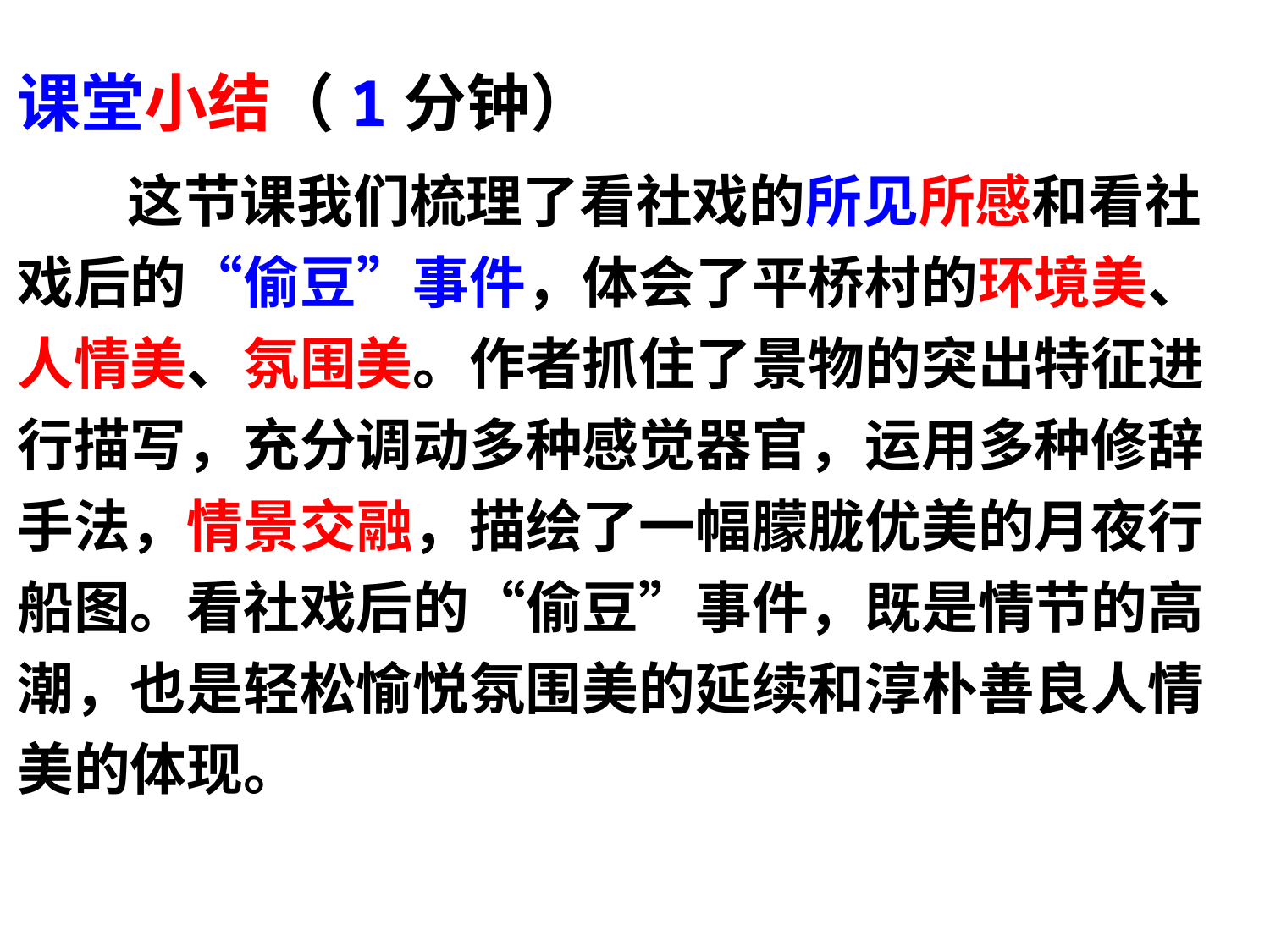

课堂小结（1分钟）
这节课我们梳理了看社戏的所见所感和看社戏后的“偷豆”事件，体会了平桥村的环境美、人情美、氛围美。作者抓住了景物的突出特征进行描写，充分调动多种感觉器官，运用多种修辞手法，情景交融，描绘了一幅朦胧优美的月夜行船图。看社戏后的“偷豆”事件，既是情节的高潮，也是轻松愉悦氛围美的延续和淳朴善良人情美的体现。